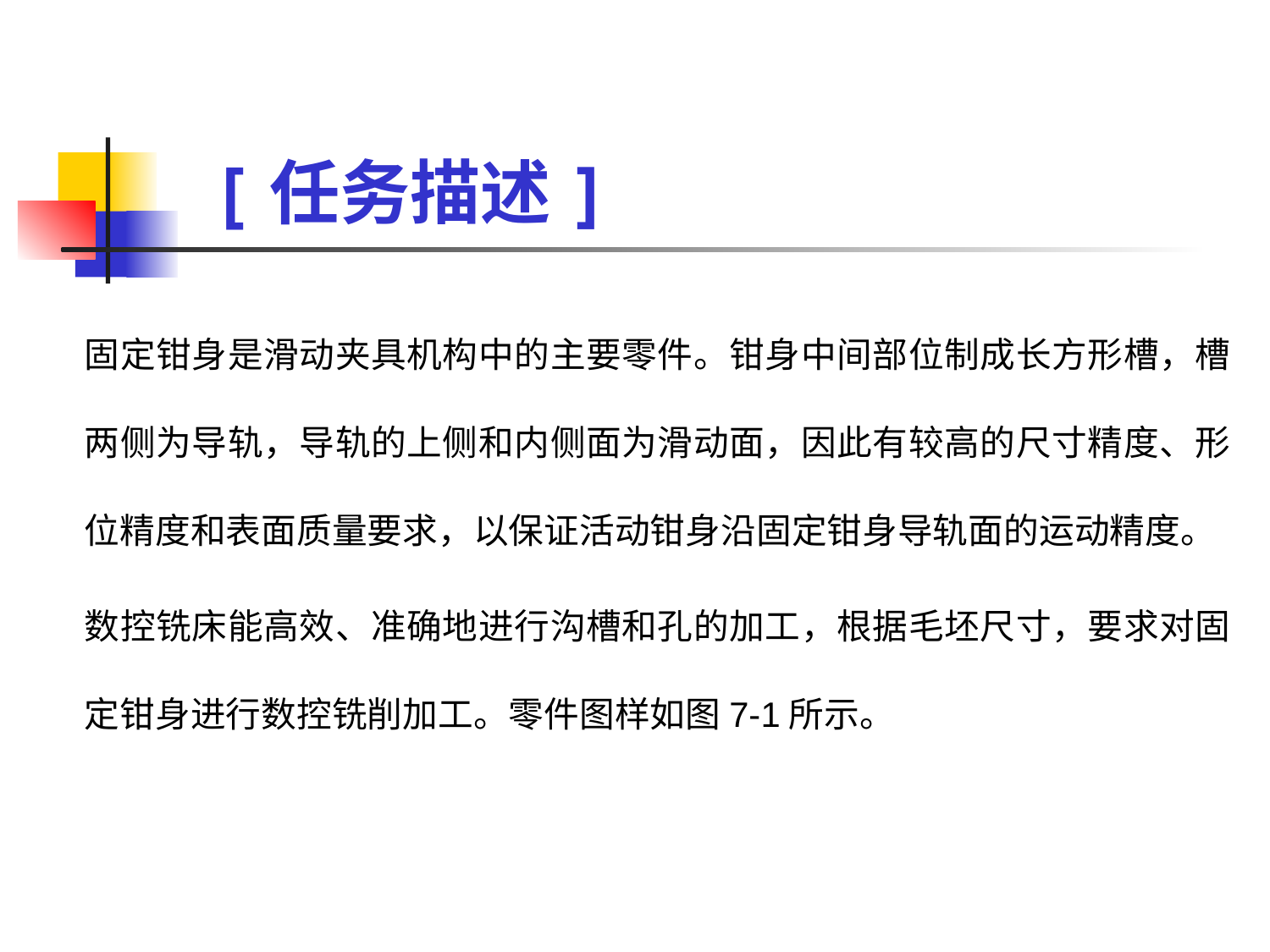

# [任务描述]
固定钳身是滑动夹具机构中的主要零件。钳身中间部位制成长方形槽，槽两侧为导轨，导轨的上侧和内侧面为滑动面，因此有较高的尺寸精度、形位精度和表面质量要求，以保证活动钳身沿固定钳身导轨面的运动精度。
数控铣床能高效、准确地进行沟槽和孔的加工，根据毛坯尺寸，要求对固定钳身进行数控铣削加工。零件图样如图7-1所示。